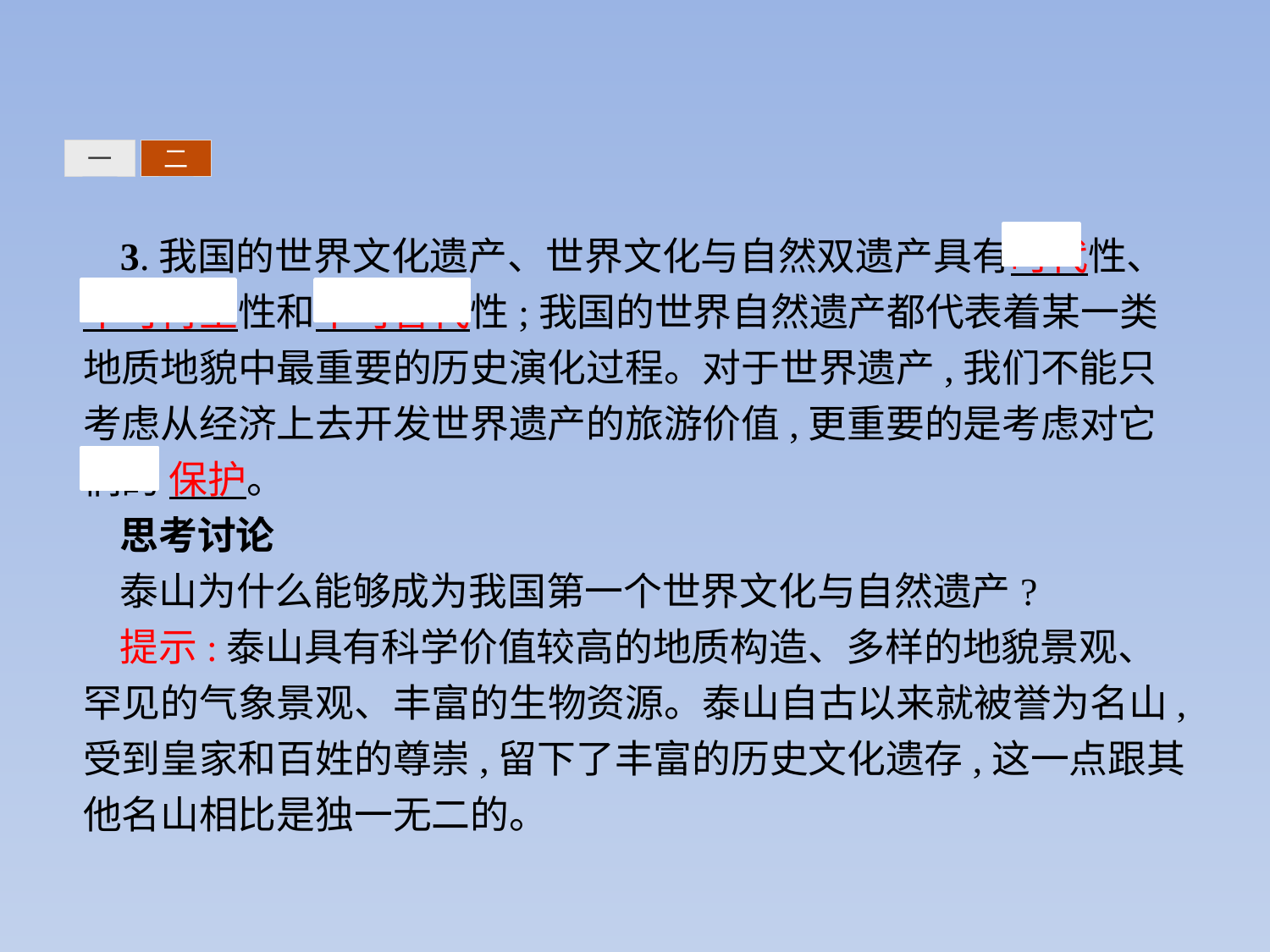

一
二
3.我国的世界文化遗产、世界文化与自然双遗产具有时代性、不可再生性和不可替代性;我国的世界自然遗产都代表着某一类地质地貌中最重要的历史演化过程。对于世界遗产,我们不能只考虑从经济上去开发世界遗产的旅游价值,更重要的是考虑对它们的 保护。
思考讨论
泰山为什么能够成为我国第一个世界文化与自然遗产?
提示:泰山具有科学价值较高的地质构造、多样的地貌景观、罕见的气象景观、丰富的生物资源。泰山自古以来就被誉为名山,受到皇家和百姓的尊崇,留下了丰富的历史文化遗存,这一点跟其他名山相比是独一无二的。